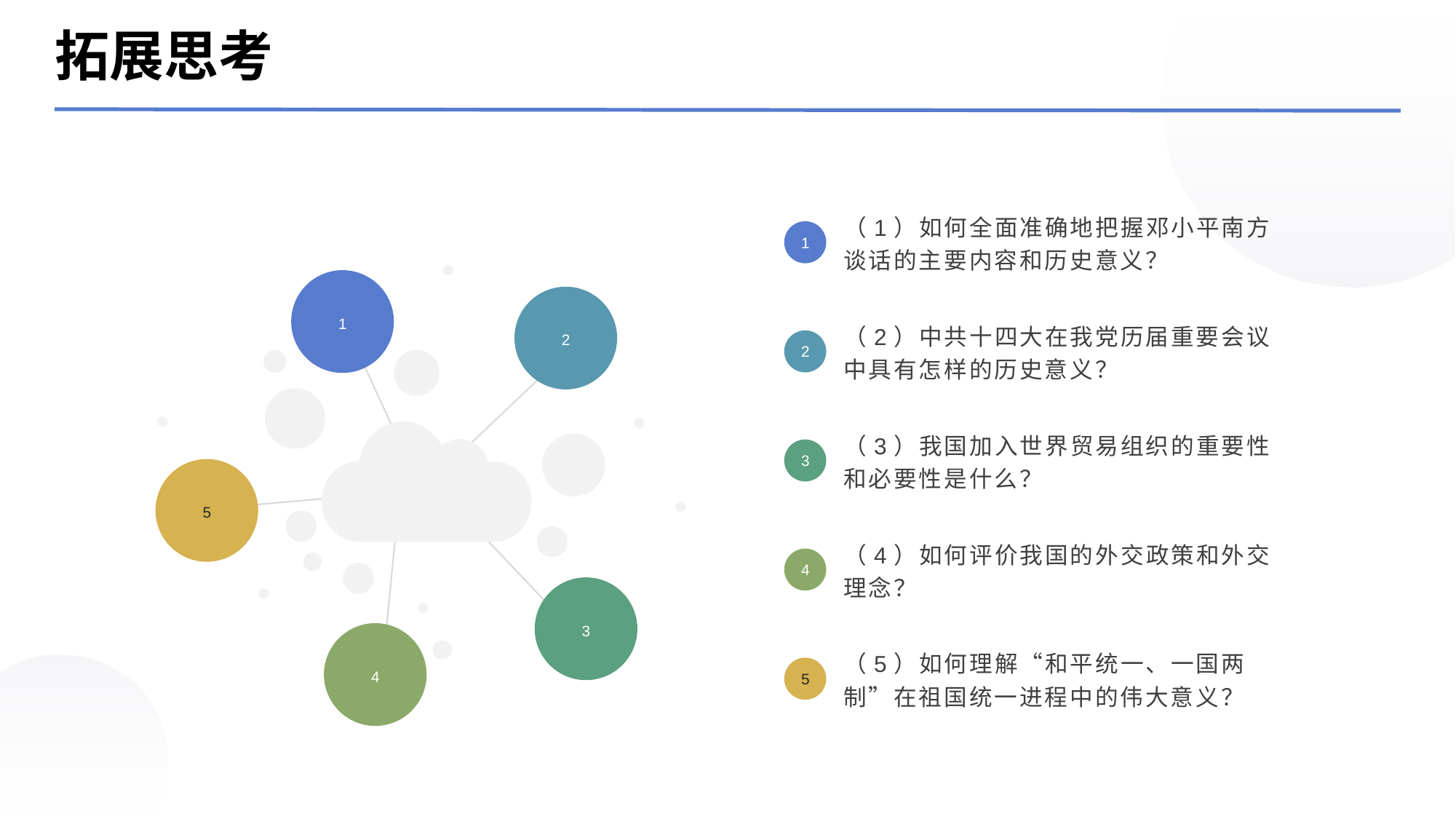

拓展思考
（1）如何全面准确地把握邓小平南方谈话的主要内容和历史意义？
1

1
2
（2）中共十四大在我党历届重要会议中具有怎样的历史意义？
2

（3）我国加入世界贸易组织的重要性和必要性是什么？

3
5

（4）如何评价我国的外交政策和外交理念？
4

3

4
（5）如何理解“和平统一、一国两制”在祖国统一进程中的伟大意义？

5